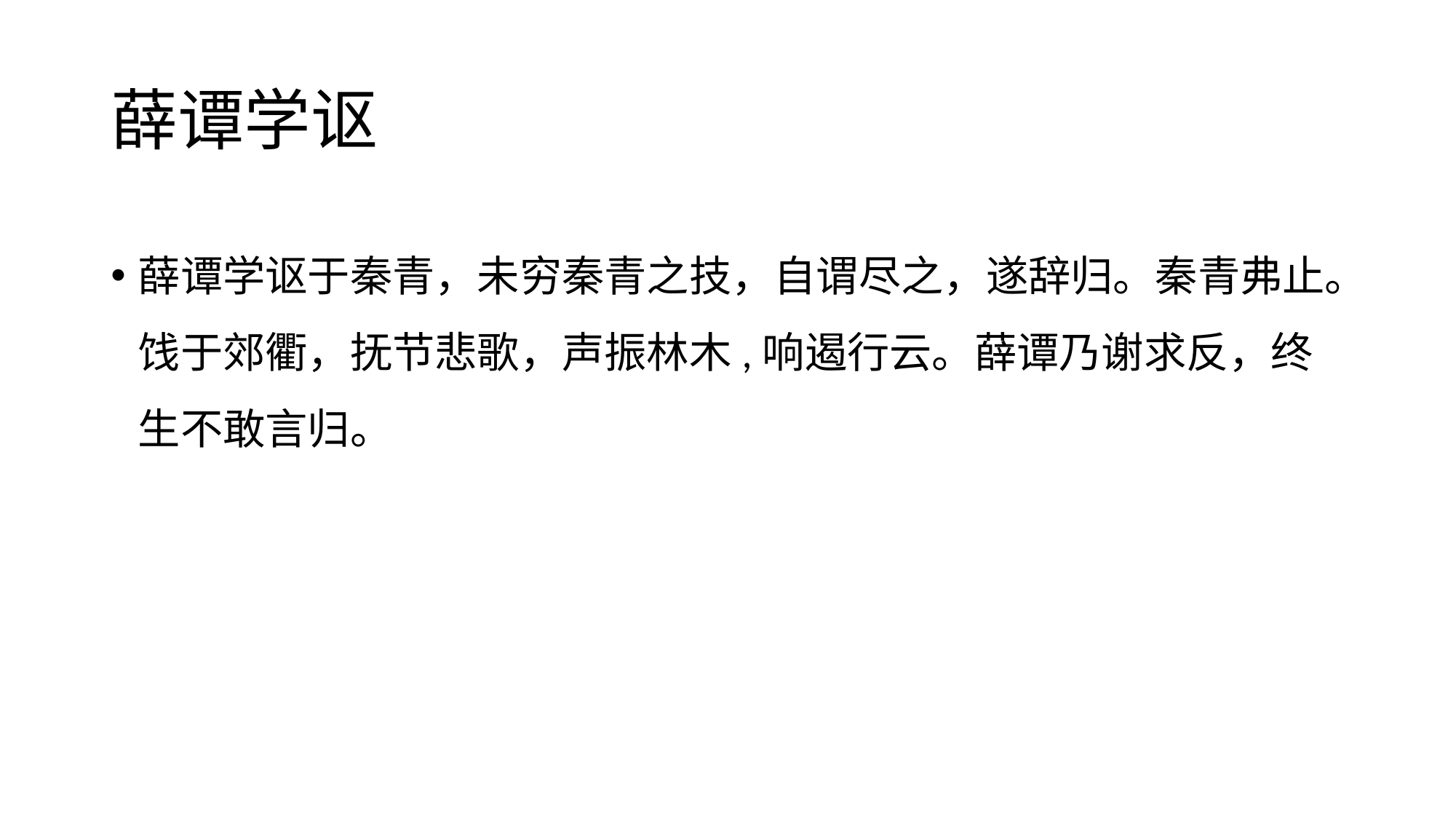

# 薛谭学讴
薛谭学讴于秦青，未穷秦青之技，自谓尽之，遂辞归。秦青弗止。饯于郊衢，抚节悲歌，声振林木,响遏行云。薛谭乃谢求反，终生不敢言归。